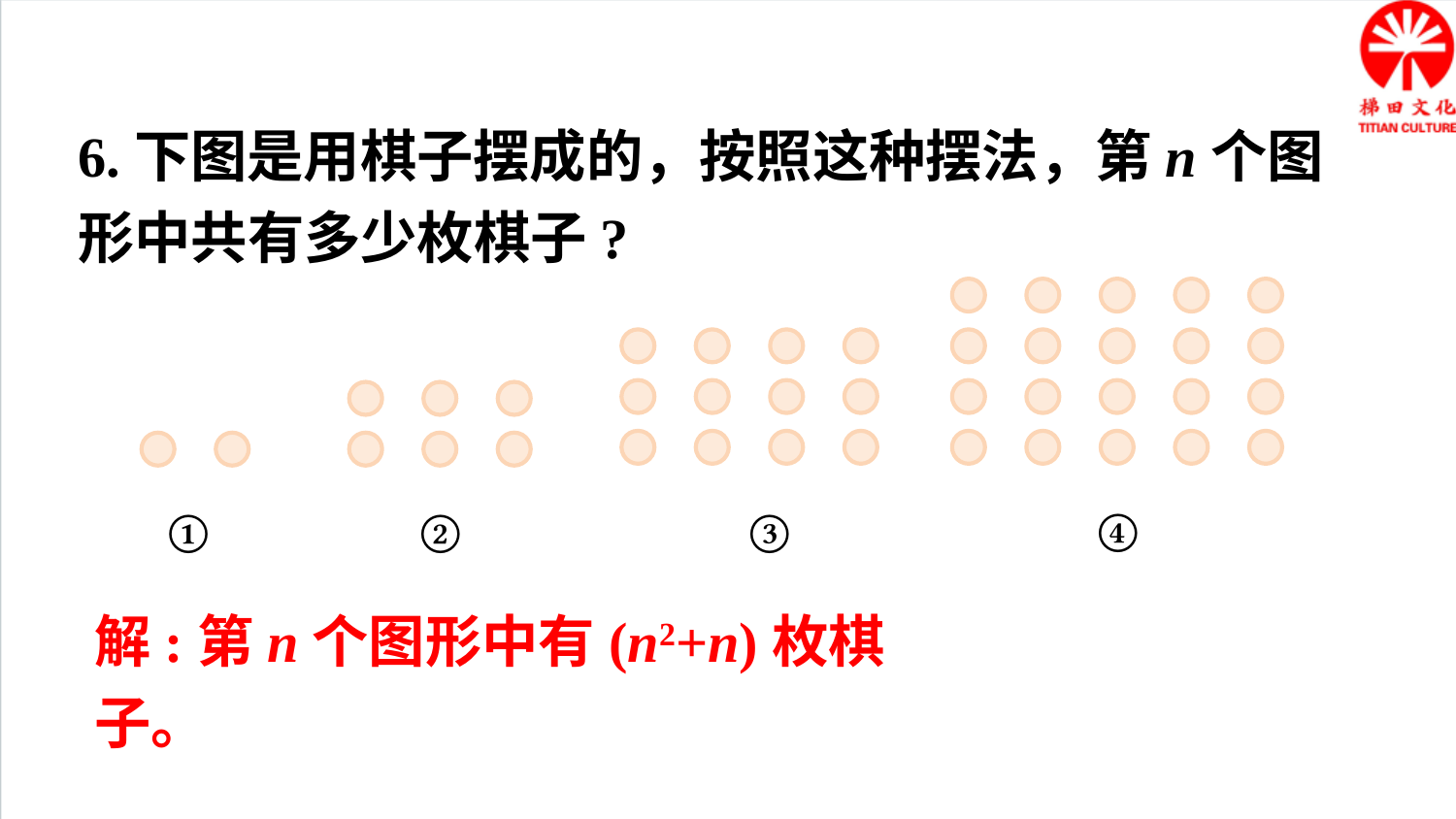

6.下图是用棋子摆成的，按照这种摆法，第n个图形中共有多少枚棋子?

④
①
②
③
解:第n个图形中有(n2+n)枚棋子。